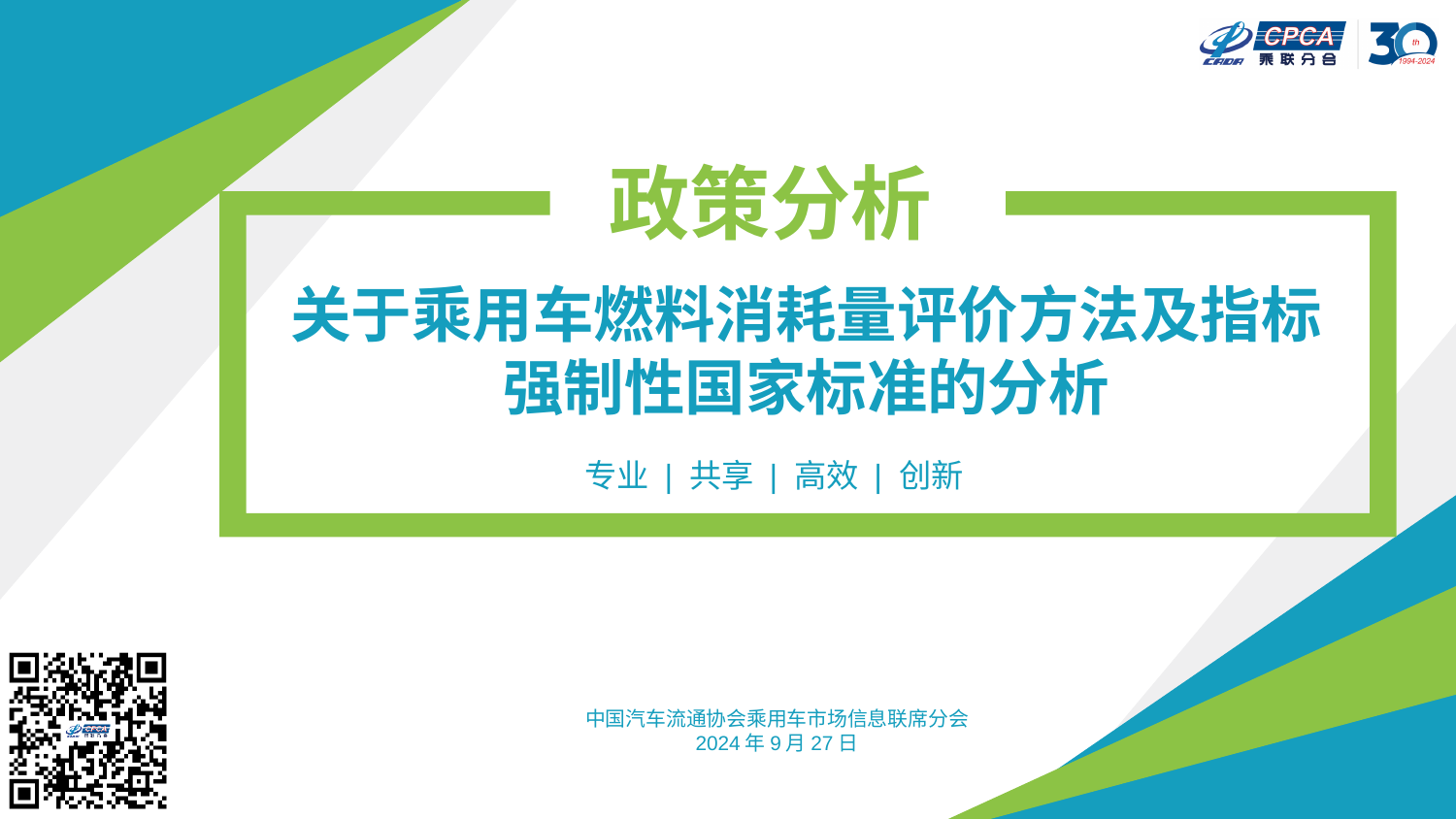

关于乘用车燃料消耗量评价方法及指标
强制性国家标准的分析
中国汽车流通协会乘用车市场信息联席分会
2024年9月27日